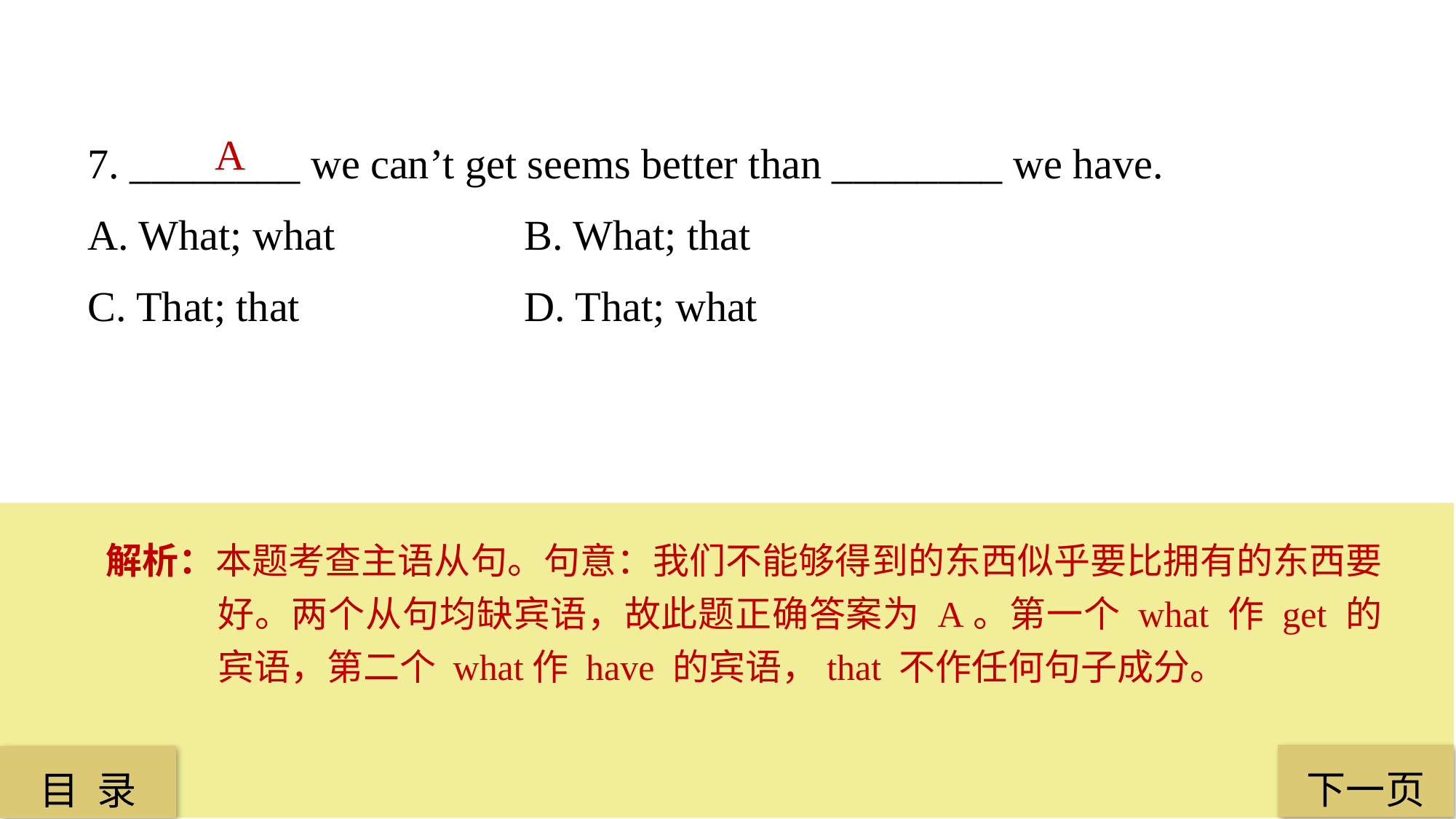

7. ________ we can’t get seems better than ________ we have.
A. What; what 		B. What; that
C. That; that 		D. That; what
A
解析：本题考查主语从句。句意：我们不能够得到的东西似乎要比拥有的东西要好。两个从句均缺宾语，故此题正确答案为 A。第一个 what 作 get 的宾语，第二个 what作 have 的宾语，that 不作任何句子成分。